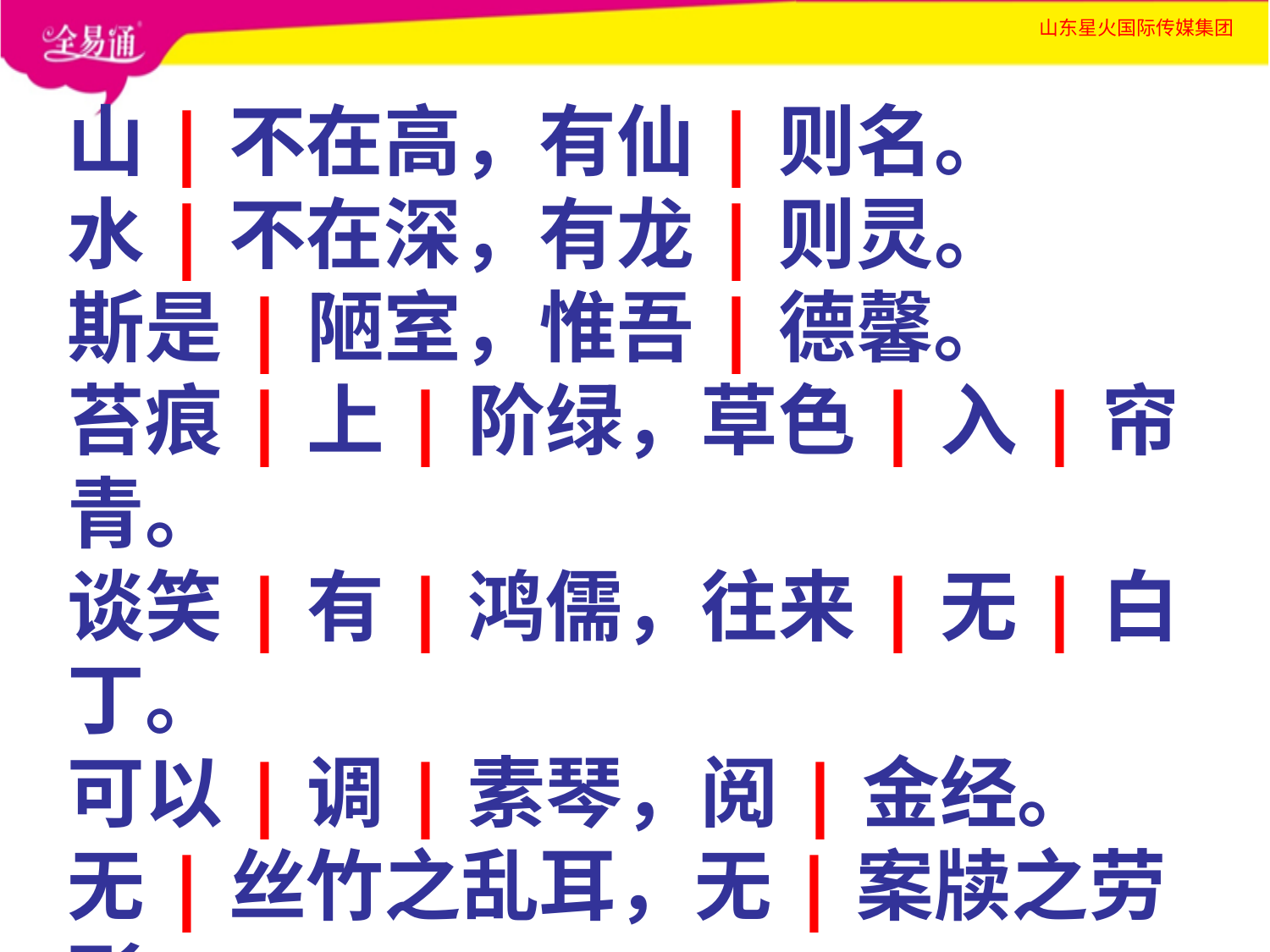

山|不在高，有仙|则名。
水|不在深，有龙|则灵。
斯是|陋室，惟吾|德馨。
苔痕|上|阶绿，草色|入|帘青。
谈笑|有|鸿儒，往来|无|白丁。
可以|调|素琴，阅|金经。
无|丝竹之乱耳，无|案牍之劳形。
南阳|诸葛庐，西蜀|子云亭。
孔子云| ：何陋|之有？